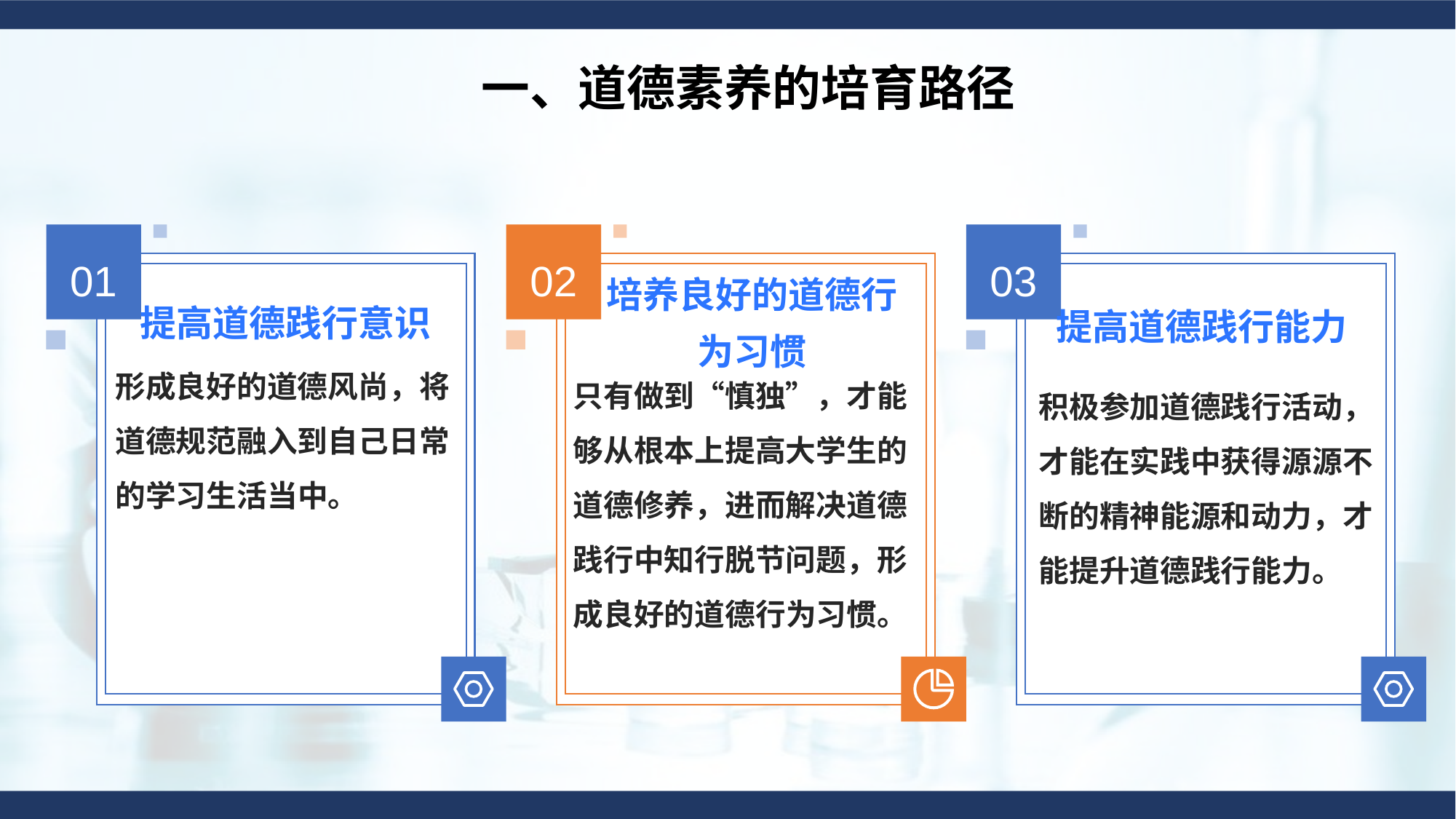

一、道德素养的培育路径

01
02
03

提高道德践行意识
培养良好的道德行为习惯
提高道德践行能力

形成良好的道德风尚，将道德规范融入到自己日常的学习生活当中。
只有做到“慎独”，才能够从根本上提高大学生的道德修养，进而解决道德践行中知行脱节问题，形成良好的道德行为习惯。
积极参加道德践行活动，才能在实践中获得源源不断的精神能源和动力，才能提升道德践行能力。